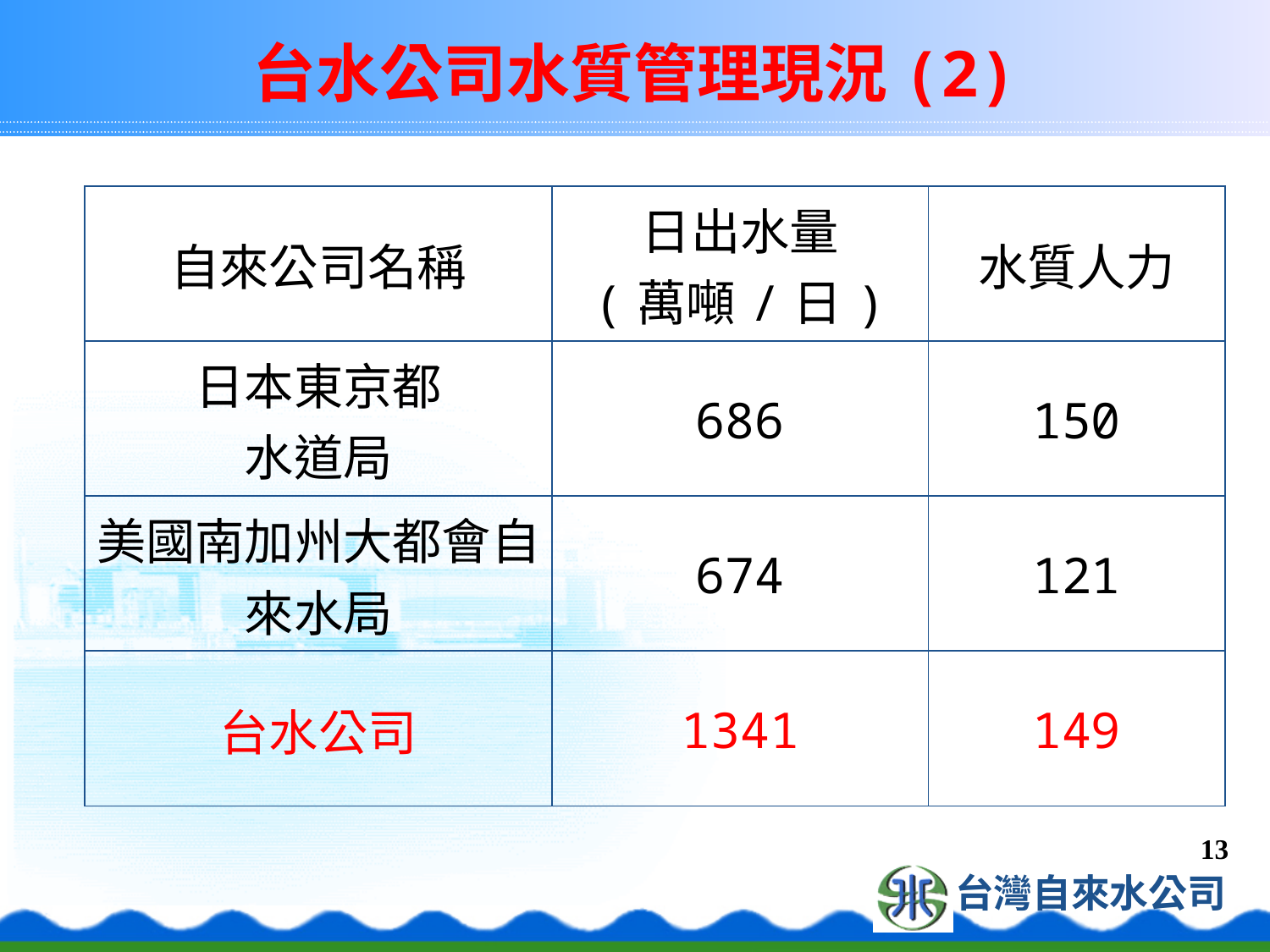

# 台水公司水質管理現況(2)
| 自來公司名稱 | 日出水量 (萬噸/日) | 水質人力 |
| --- | --- | --- |
| 日本東京都 水道局 | 686 | 150 |
| 美國南加州大都會自來水局 | 674 | 121 |
| 台水公司 | 1341 | 149 |
13